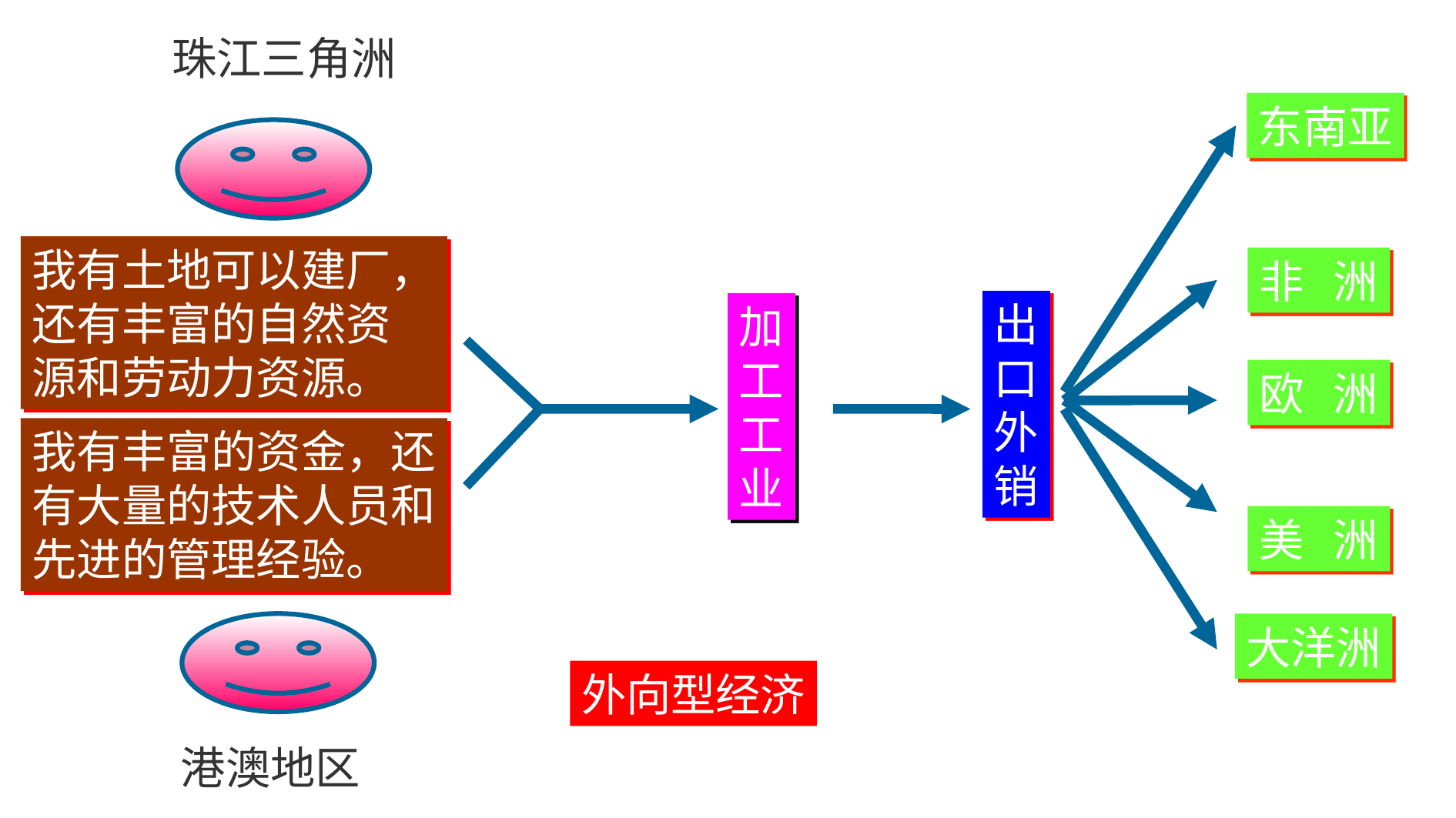

珠江三角洲
东南亚

我有土地可以建厂，
还有丰富的自然资
源和劳动力资源。
非   洲
出
口
外
销

加
工
工
业

欧   洲
我有丰富的资金，还
有大量的技术人员和
先进的管理经验。
美   洲

大洋洲
外向型经济
港澳地区